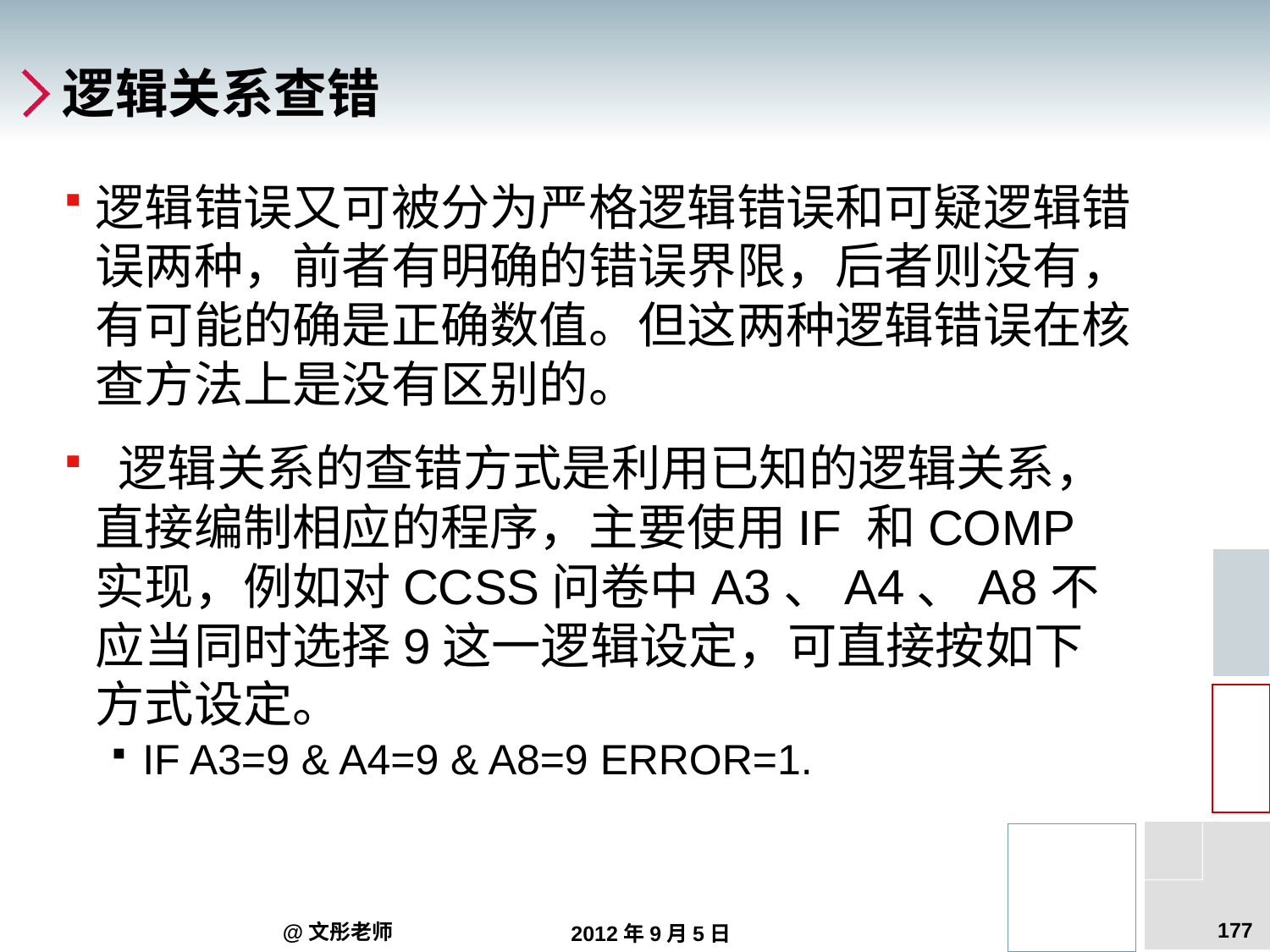

# 逻辑关系查错
逻辑错误又可被分为严格逻辑错误和可疑逻辑错误两种，前者有明确的错误界限，后者则没有，有可能的确是正确数值。但这两种逻辑错误在核查方法上是没有区别的。
 逻辑关系的查错方式是利用已知的逻辑关系，直接编制相应的程序，主要使用IF 和COMP 实现，例如对CCSS问卷中A3、A4、A8不应当同时选择9这一逻辑设定，可直接按如下方式设定。
IF A3=9 & A4=9 & A8=9 ERROR=1.

177
@文彤老师

2012年9月5日